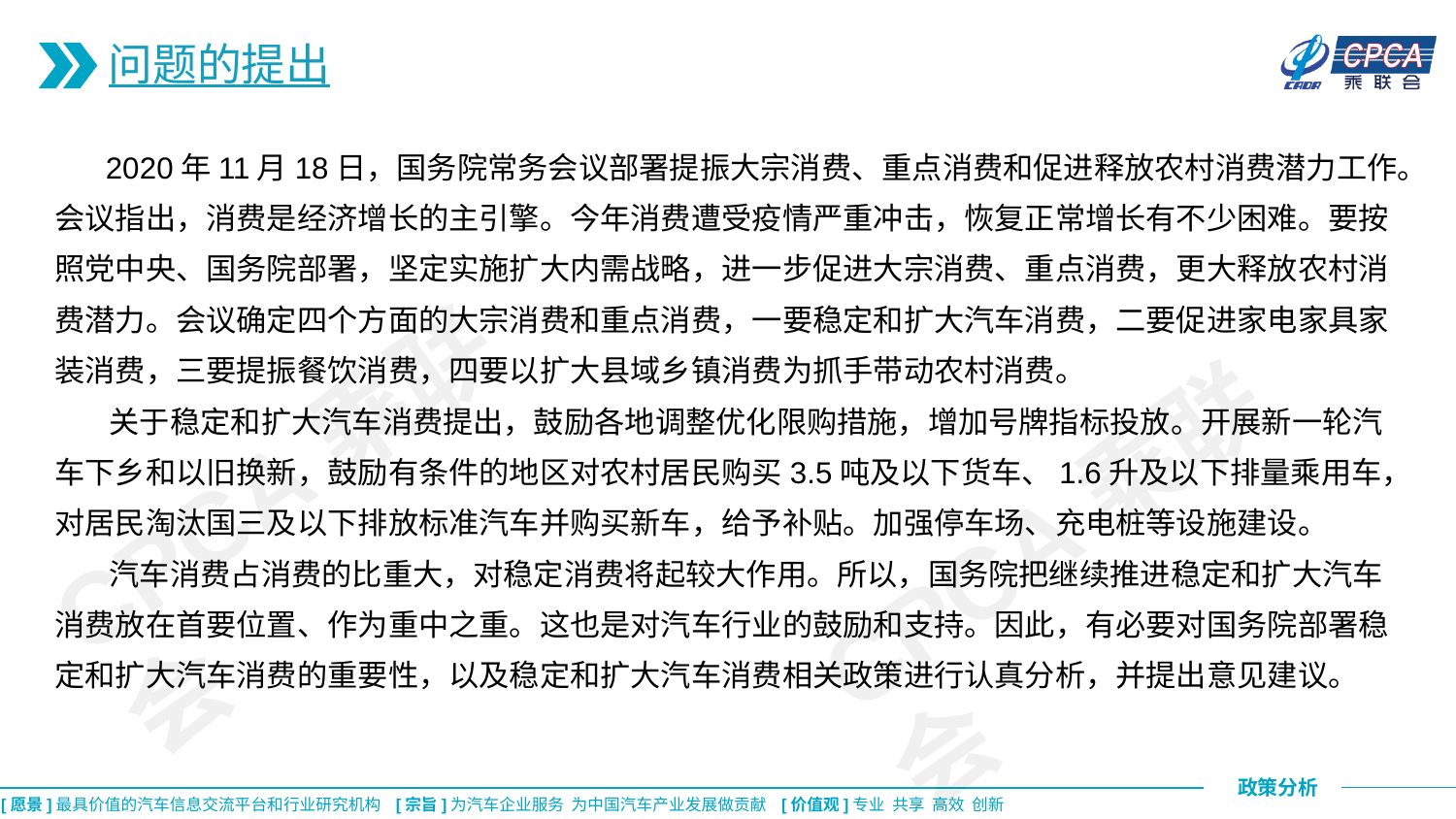

问题的提出
      2020年11月18日，国务院常务会议部署提振大宗消费、重点消费和促进释放农村消费潜力工作。会议指出，消费是经济增长的主引擎。今年消费遭受疫情严重冲击，恢复正常增长有不少困难。要按照党中央、国务院部署，坚定实施扩大内需战略，进一步促进大宗消费、重点消费，更大释放农村消费潜力。会议确定四个方面的大宗消费和重点消费，一要稳定和扩大汽车消费，二要促进家电家具家装消费，三要提振餐饮消费，四要以扩大县域乡镇消费为抓手带动农村消费。
       关于稳定和扩大汽车消费提出，鼓励各地调整优化限购措施，增加号牌指标投放。开展新一轮汽车下乡和以旧换新，鼓励有条件的地区对农村居民购买3.5吨及以下货车、1.6升及以下排量乘用车，对居民淘汰国三及以下排放标准汽车并购买新车，给予补贴。加强停车场、充电桩等设施建设。
       汽车消费占消费的比重大，对稳定消费将起较大作用。所以，国务院把继续推进稳定和扩大汽车消费放在首要位置、作为重中之重。这也是对汽车行业的鼓励和支持。因此，有必要对国务院部署稳定和扩大汽车消费的重要性，以及稳定和扩大汽车消费相关政策进行认真分析，并提出意见建议。
CPCA乘联会
CPCA乘联会